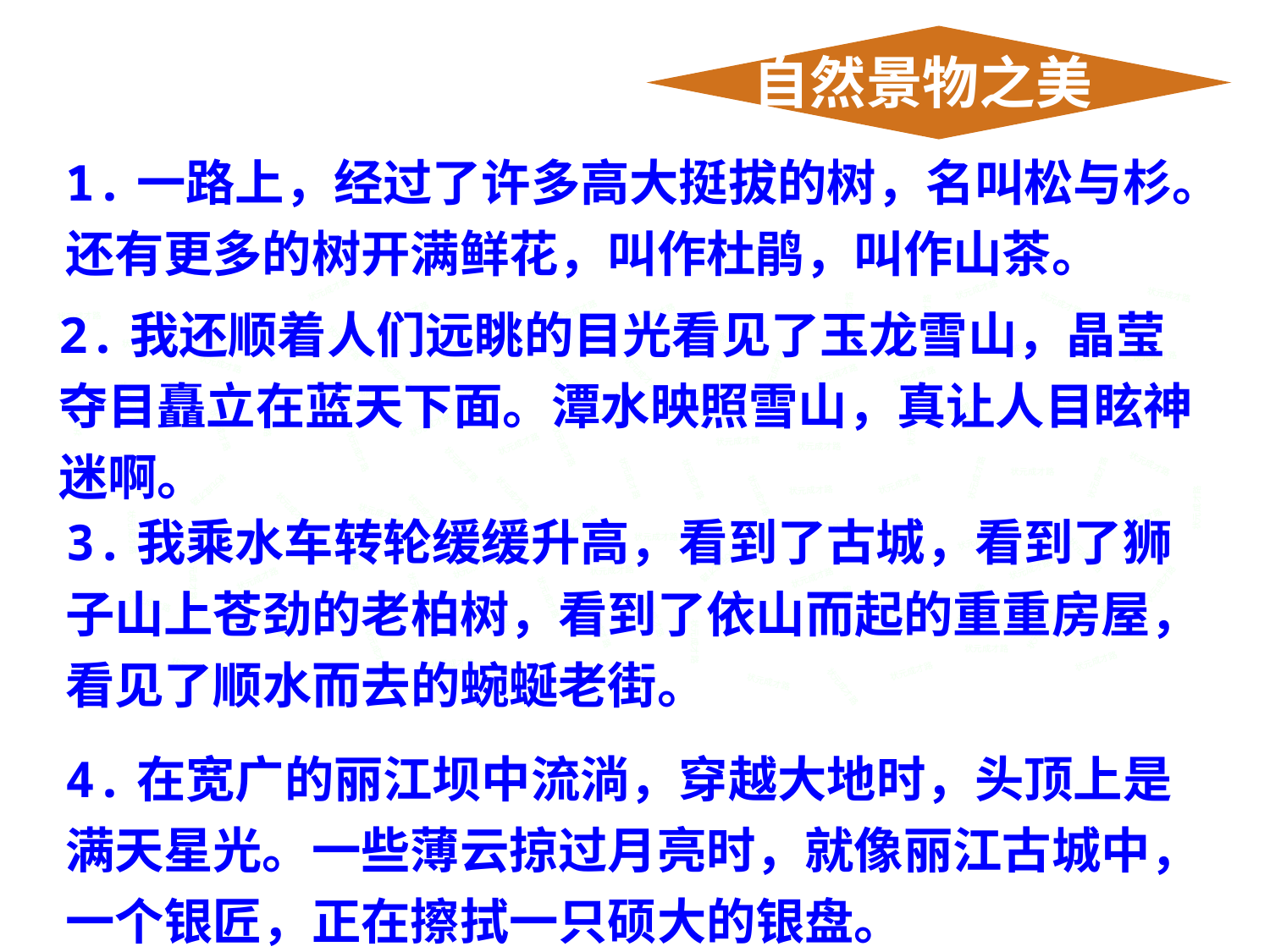

自然景物之美
1.一路上，经过了许多高大挺拔的树，名叫松与杉。还有更多的树开满鲜花，叫作杜鹃，叫作山茶。
状元成才路
状元成才路
状元成才路
2.我还顺着人们远眺的目光看见了玉龙雪山，晶莹夺目矗立在蓝天下面。潭水映照雪山，真让人目眩神迷啊。
状元成才路
状元成才路
状元成才路
状元成才路
状元成才路
状元成才路
状元成才路
状元成才路
状元成才路
状元成才路
状元成才路
状元成才路
状元成才路
状元成才路
状元成才路
状元成才路
状元成才路
状元成才路
状元成才路
状元成才路
状元成才路
状元成才路
状元成才路
状元成才路
状元成才路
状元成才路
状元成才路
状元成才路
状元成才路
状元成才路
状元成才路
状元成才路
状元成才路
状元成才路
状元成才路
状元成才路
状元成才路
状元成才路
状元成才路
状元成才路
状元成才路
状元成才路
状元成才路
状元成才路
状元成才路
状元成才路
状元成才路
状元成才路
状元成才路
状元成才路
状元成才路
状元成才路
3.我乘水车转轮缓缓升高，看到了古城，看到了狮子山上苍劲的老柏树，看到了依山而起的重重房屋，看见了顺水而去的蜿蜒老街。
状元成才路
状元成才路
状元成才路
状元成才路
状元成才路
状元成才路
状元成才路
状元成才路
状元成才路
状元成才路
状元成才路
状元成才路
状元成才路
状元成才路
状元成才路
状元成才路
状元成才路
状元成才路
状元成才路
状元成才路
状元成才路
状元成才路
状元成才路
状元成才路
状元成才路
状元成才路
状元成才路
状元成才路
状元成才路
状元成才路
状元成才路
状元成才路
状元成才路
状元成才路
状元成才路
状元成才路
状元成才路
状元成才路
状元成才路
状元成才路
状元成才路
状元成才路
状元成才路
状元成才路
状元成才路
4.在宽广的丽江坝中流淌，穿越大地时，头顶上是满天星光。一些薄云掠过月亮时，就像丽江古城中，一个银匠，正在擦拭一只硕大的银盘。